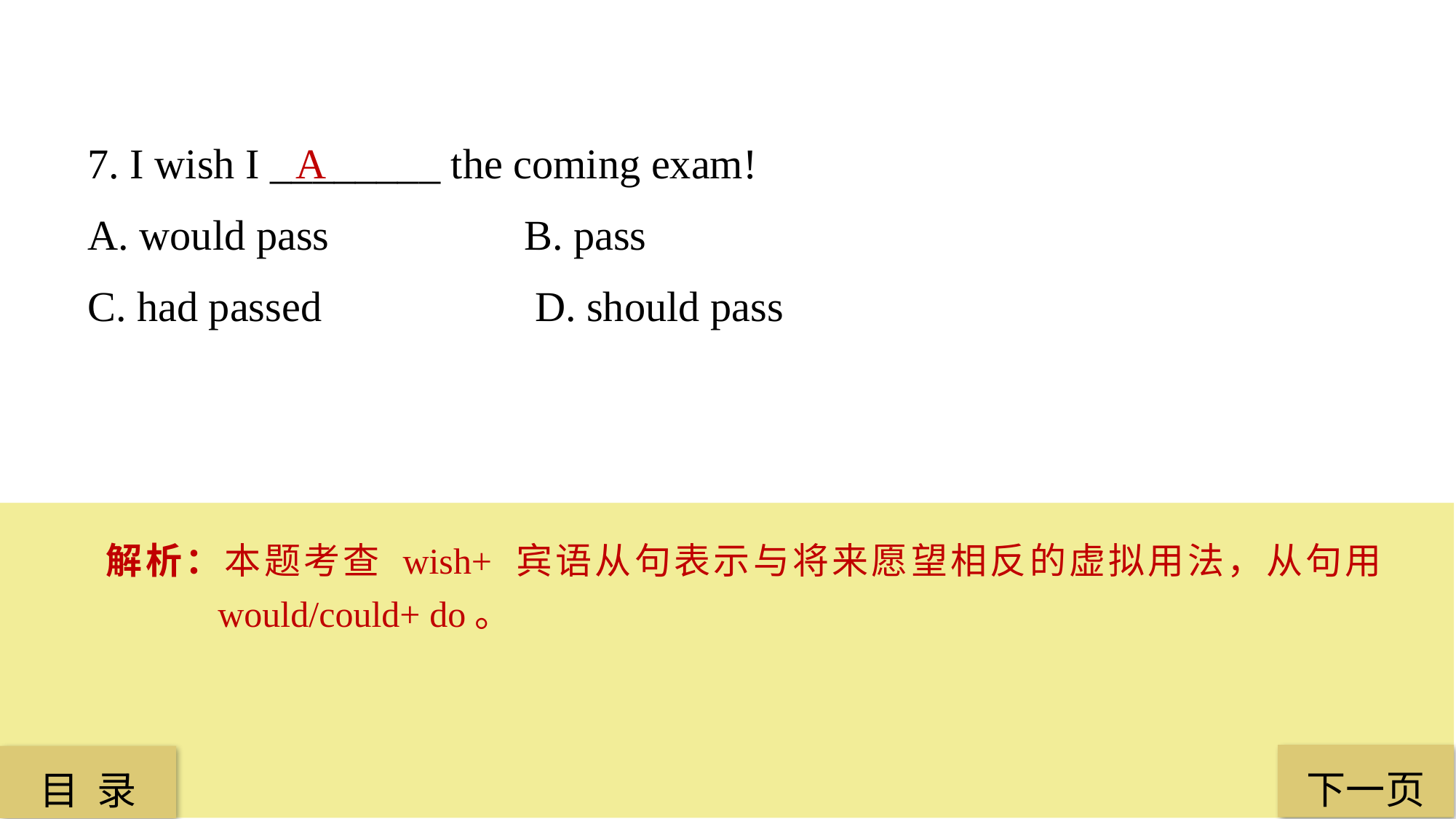

7. I wish I ________ the coming exam!
A. would pass 		B. pass
C. had passed		 D. should pass
A
解析：本题考查 wish+ 宾语从句表示与将来愿望相反的虚拟用法，从句用 would/could+ do。